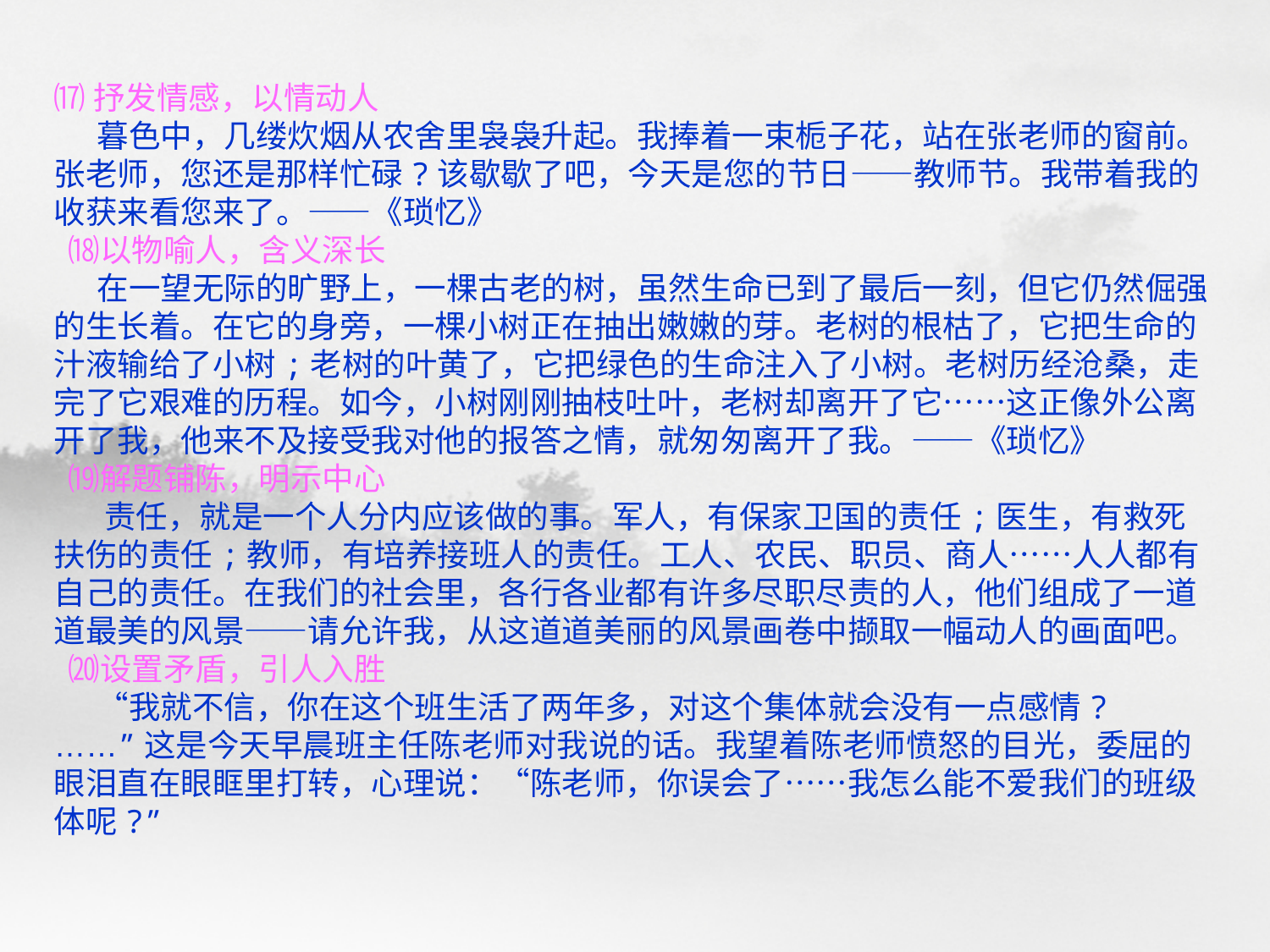

# ⒄抒发情感，以情动人 暮色中，几缕炊烟从农舍里袅袅升起。我捧着一束栀子花，站在张老师的窗前。张老师，您还是那样忙碌?该歇歇了吧，今天是您的节日——教师节。我带着我的收获来看您来了。——《琐忆》 ⒅以物喻人，含义深长 在一望无际的旷野上，一棵古老的树，虽然生命已到了最后一刻，但它仍然倔强的生长着。在它的身旁，一棵小树正在抽出嫩嫩的芽。老树的根枯了，它把生命的汁液输给了小树;老树的叶黄了，它把绿色的生命注入了小树。老树历经沧桑，走完了它艰难的历程。如今，小树刚刚抽枝吐叶，老树却离开了它……这正像外公离开了我，他来不及接受我对他的报答之情，就匆匆离开了我。——《琐忆》 ⒆解题铺陈，明示中心 责任，就是一个人分内应该做的事。军人，有保家卫国的责任;医生，有救死扶伤的责任;教师，有培养接班人的责任。工人、农民、职员、商人……人人都有自己的责任。在我们的社会里，各行各业都有许多尽职尽责的人，他们组成了一道道最美的风景——请允许我，从这道道美丽的风景画卷中撷取一幅动人的画面吧。 ⒇设置矛盾，引人入胜 “我就不信，你在这个班生活了两年多，对这个集体就会没有一点感情?……”这是今天早晨班主任陈老师对我说的话。我望着陈老师愤怒的目光，委屈的眼泪直在眼眶里打转，心理说：“陈老师，你误会了……我怎么能不爱我们的班级体呢?”